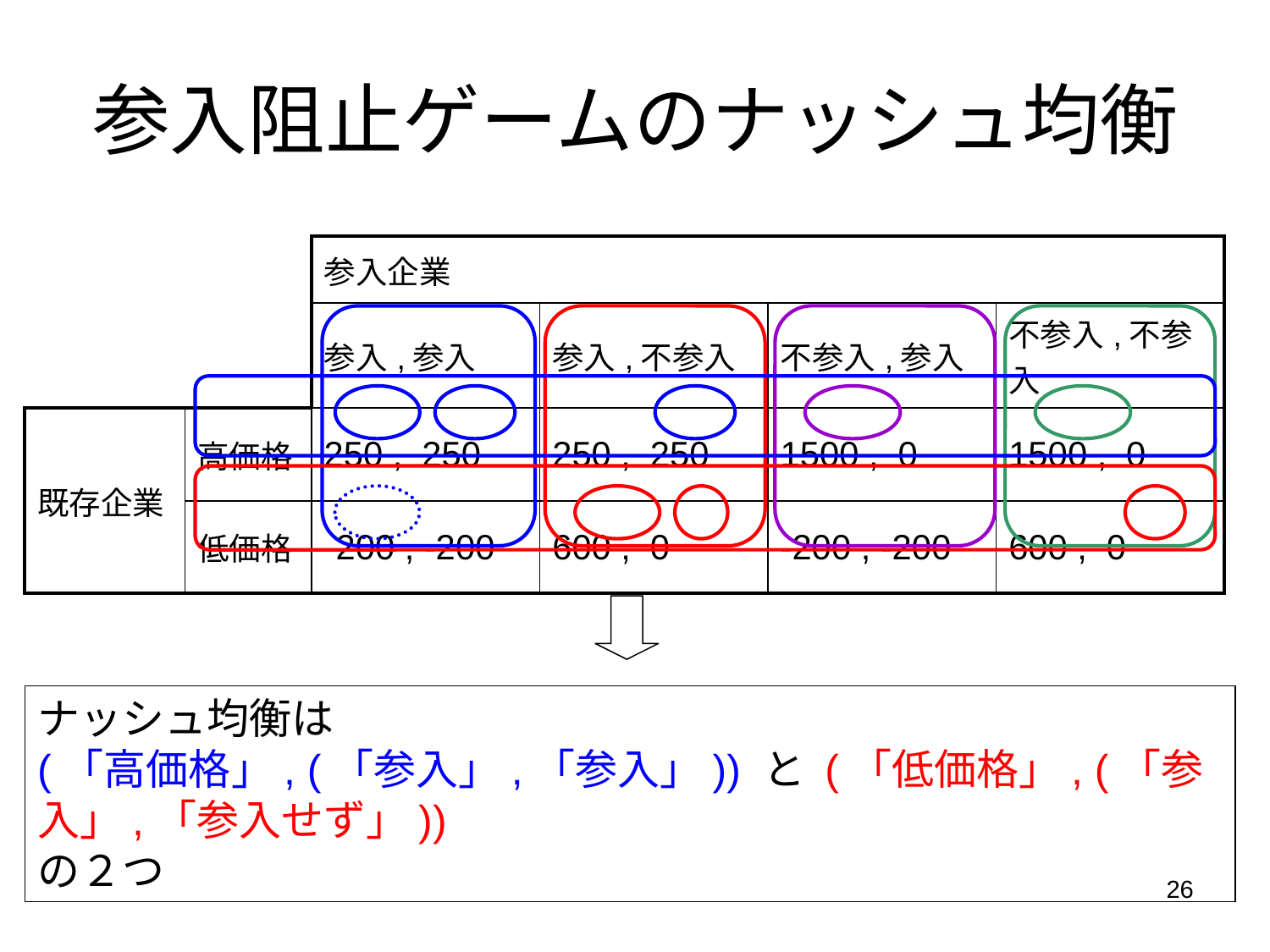

参入阻止ゲームのナッシュ均衡
|  |  | 参入企業 |  |  |  |
| --- | --- | --- | --- | --- | --- |
|  |  | 参入,参入 | 参入,不参入 | 不参入,参入 | 不参入,不参入 |
| 既存企業 | 高価格 | 250 , 250 | 250 , 250 | 1500 , 0 | 1500 , 0 |
|  | 低価格 | -200 , -200 | 600 , 0 | -200 , -200 | 600 , 0 |

ナッシュ均衡は
(「高価格」, (「参入」,「参入」)) と (「低価格」, (「参入」,「参入せず」))
の２つ
26